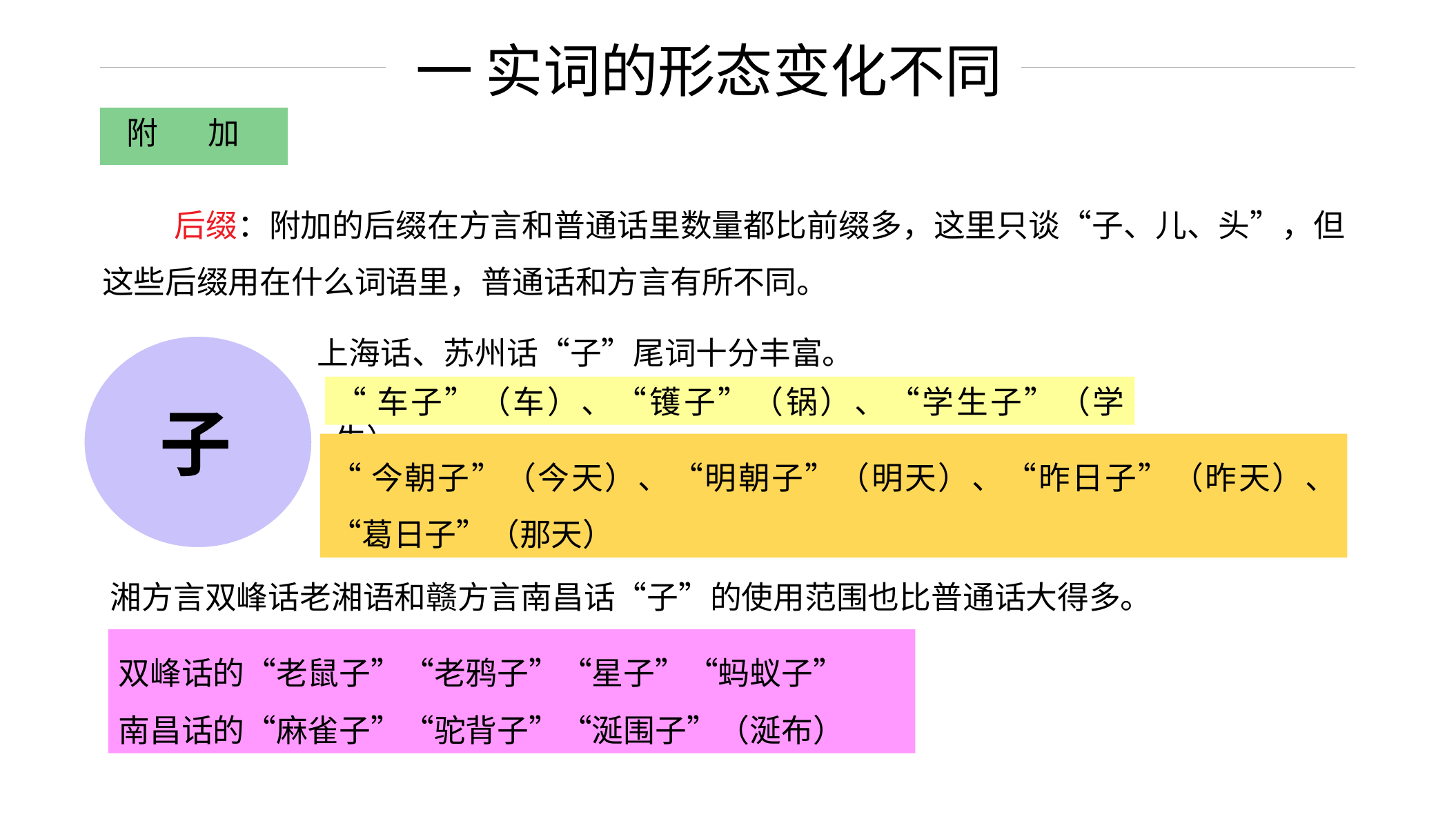

一 实词的形态变化不同

附       加
         后缀：附加的后缀在方言和普通话里数量都比前缀多，这里只谈“子、儿、头”，但这些后缀用在什么词语里，普通话和方言有所不同。
上海话、苏州话“子”尾词十分丰富。

“车子”（车）、“镬子”（锅）、“学生子”（学生）
子
西    方
“今朝子”（今天）、“明朝子”（明天）、“昨日子”（昨天）、“葛日子”（那天）
湘方言双峰话老湘语和赣方言南昌话“子”的使用范围也比普通话大得多。
双峰话的“老鼠子”“老鸦子”“星子”“蚂蚁子”
南昌话的“麻雀子”“驼背子”“涎围子”（涎布）